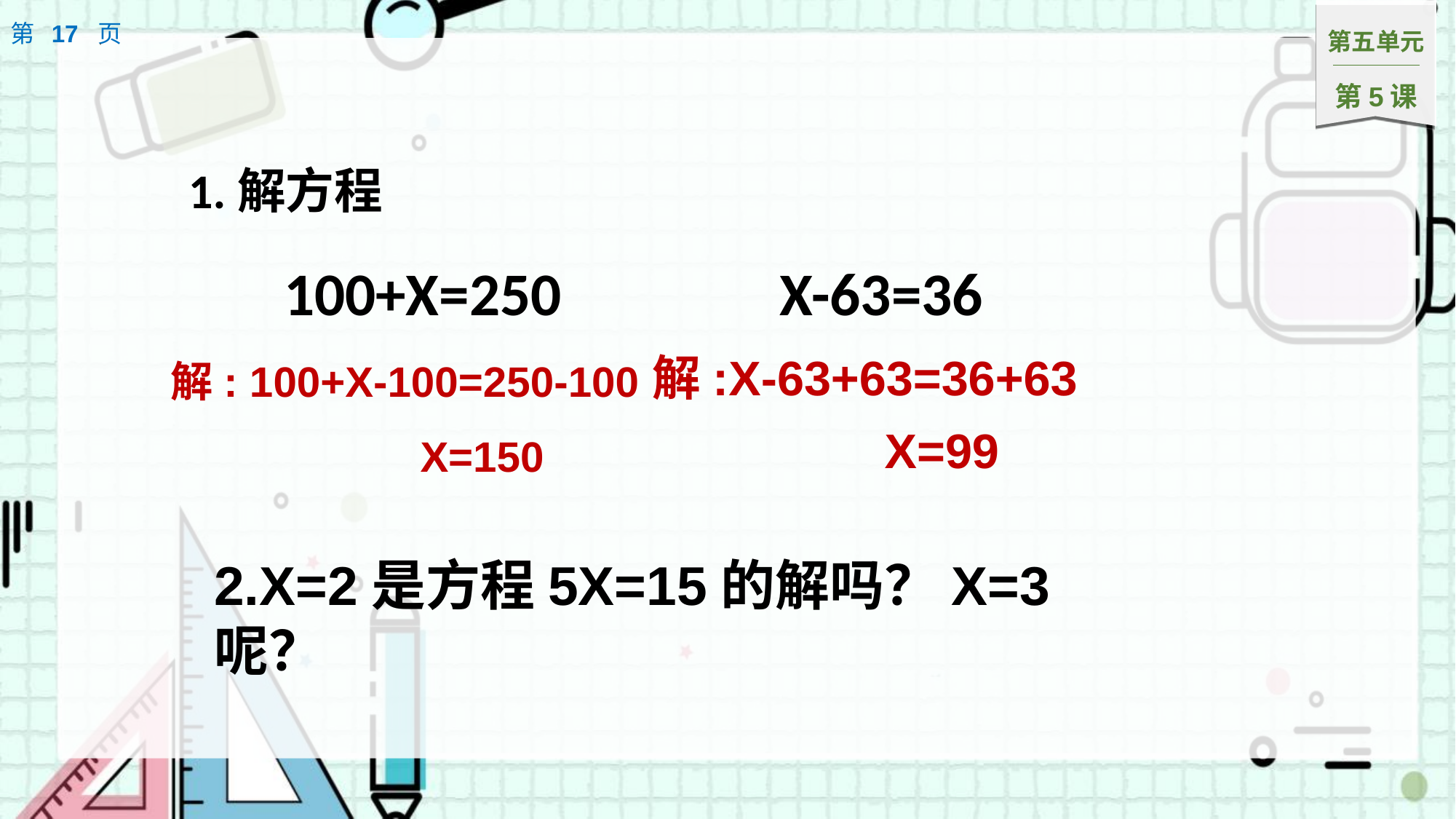

1.解方程
       100+X=250                X-63=36
解:X-63+63=36+63
解: 100+X-100=250-100
X=99
X=150

2.X=2是方程5X=15的解吗？X=3呢？